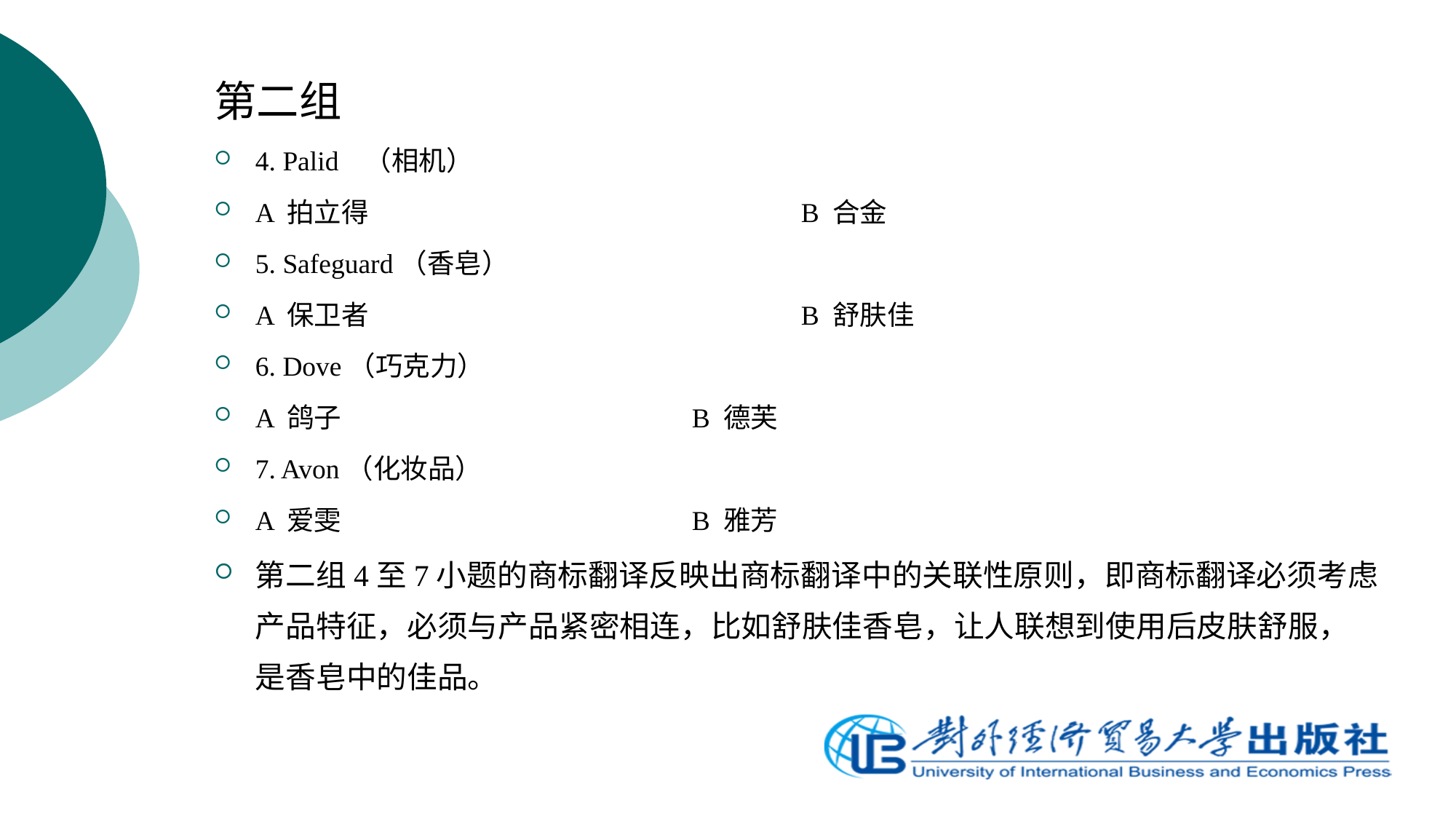

第二组
4. Palid	（相机）
A 拍立得			  	B 合金
5. Safeguard（香皂）
A 保卫者			  	B 舒肤佳
6. Dove（巧克力）
A 鸽子				B 德芙
7. Avon（化妆品）
A 爱雯				B 雅芳
第二组4至7小题的商标翻译反映出商标翻译中的关联性原则，即商标翻译必须考虑产品特征，必须与产品紧密相连，比如舒肤佳香皂，让人联想到使用后皮肤舒服，是香皂中的佳品。